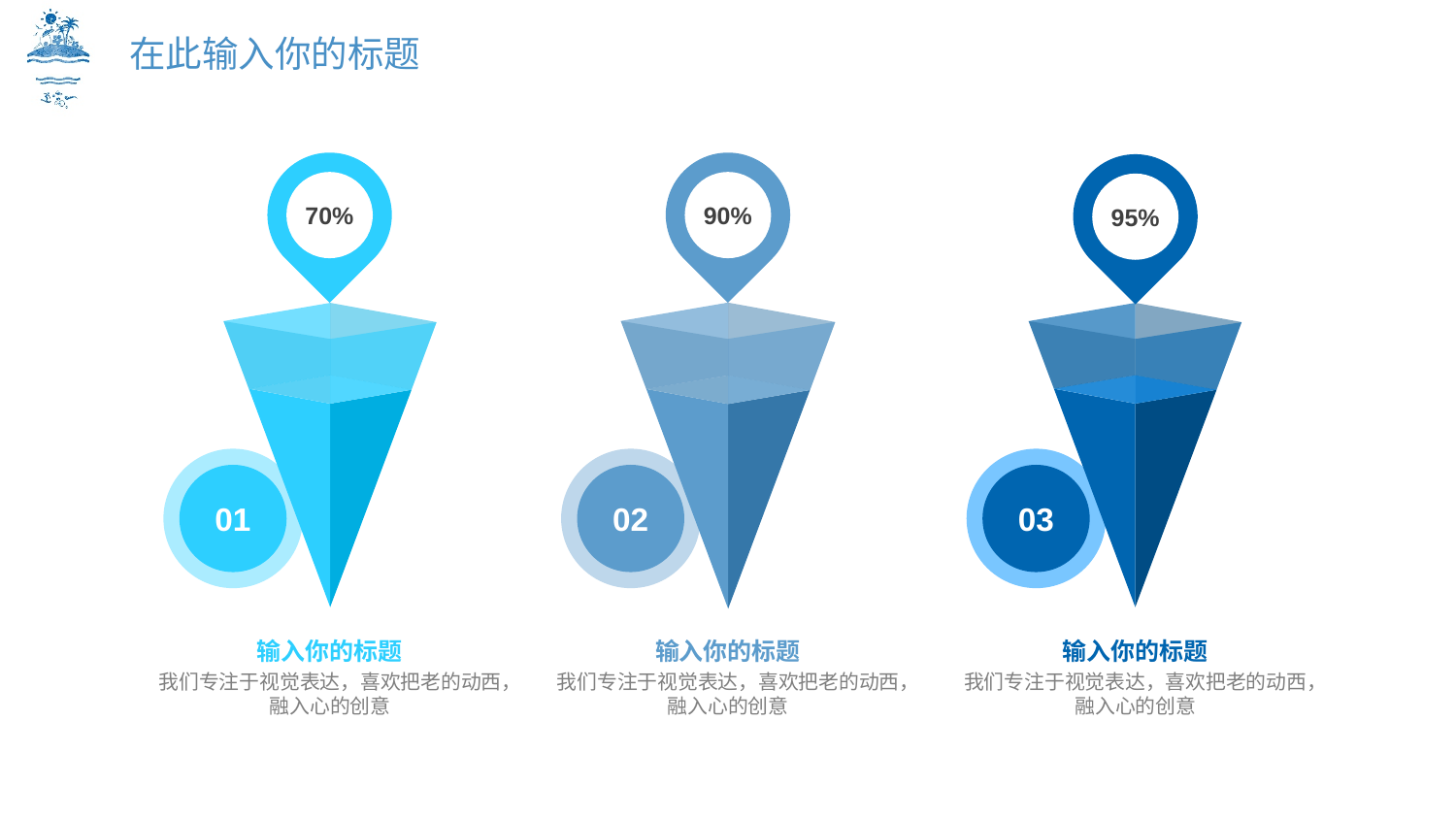

在此输入你的标题

70%

90%

95%

01

02

03
输入你的标题
我们专注于视觉表达，喜欢把老的动西，融入心的创意
输入你的标题
我们专注于视觉表达，喜欢把老的动西，融入心的创意
输入你的标题
我们专注于视觉表达，喜欢把老的动西，融入心的创意